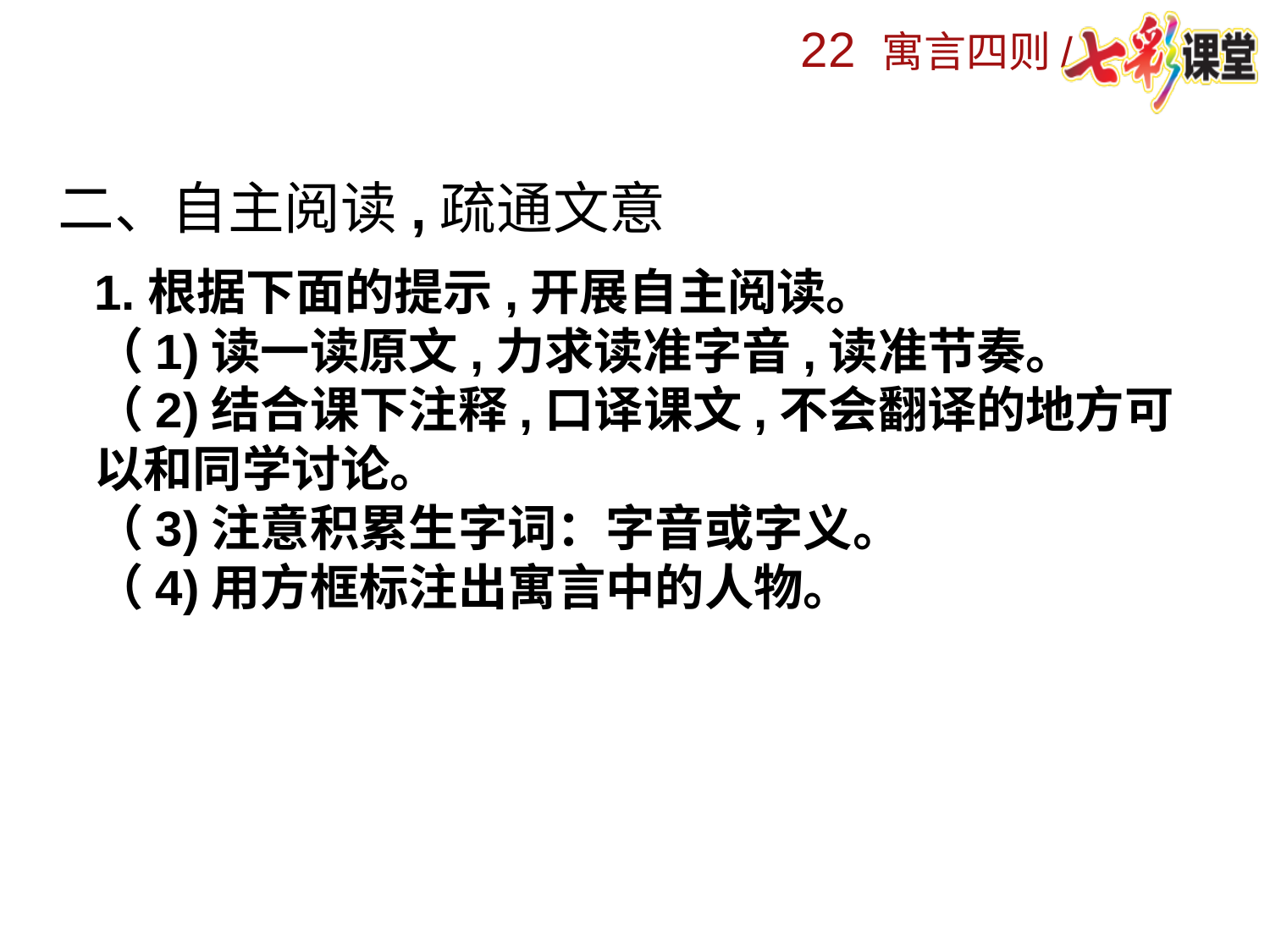

二、自主阅读,疏通文意
1.根据下面的提示,开展自主阅读。
（1)读一读原文,力求读准字音,读准节奏。
（2)结合课下注释,口译课文,不会翻译的地方可以和同学讨论。
（3)注意积累生字词：字音或字义。
（4)用方框标注出寓言中的人物。